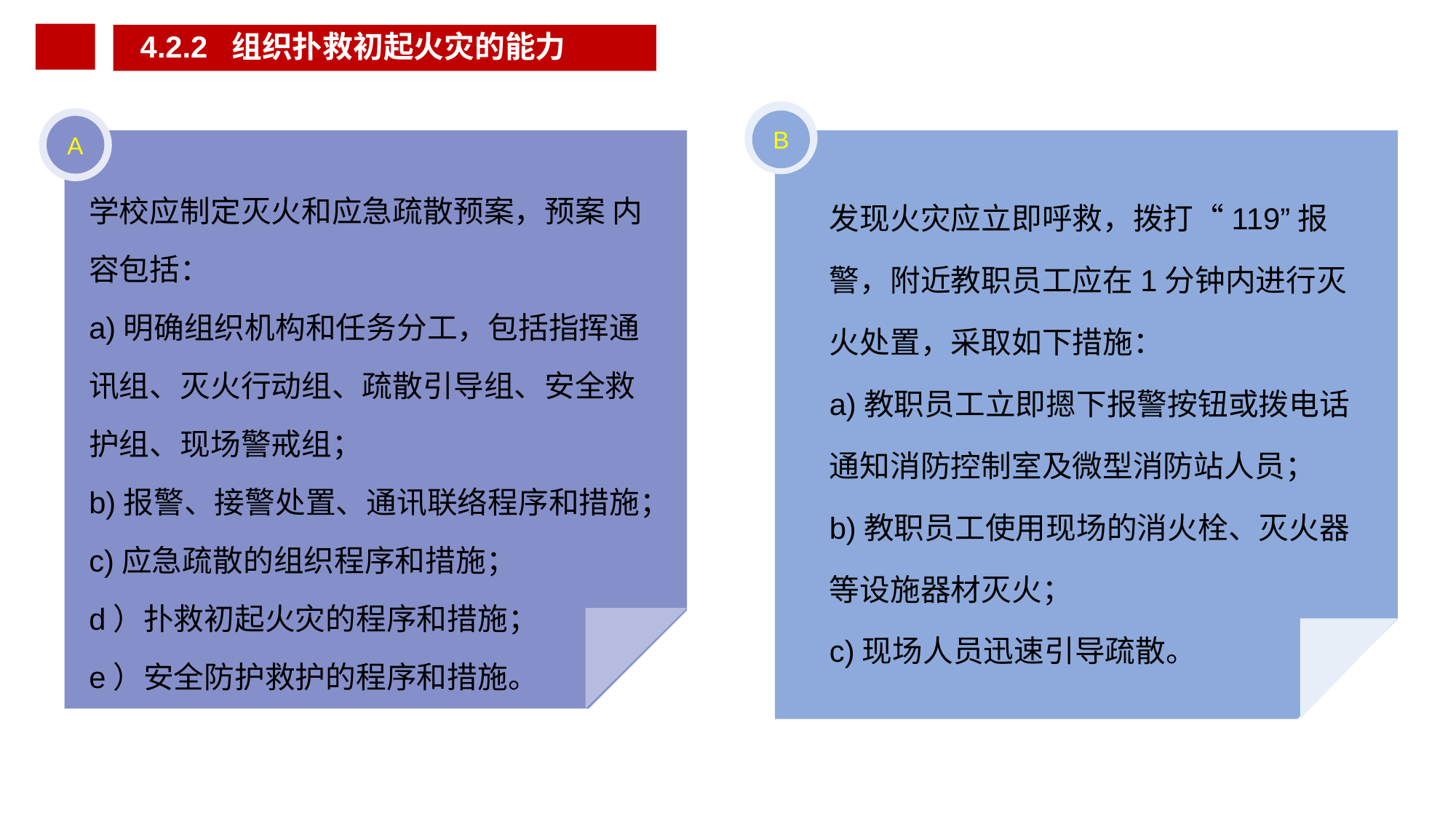

4.2.2  组织扑救初起火灾的能力

B
A

学校应制定灭火和应急疏散预案，预案 内容包括：
a)明确组织机构和任务分工，包括指挥通讯组、灭火行动组、疏散引导组、安全救护组、现场警戒组；
b)报警、接警处置、通讯联络程序和措施；
c)应急疏散的组织程序和措施；
d）扑救初起火灾的程序和措施；
e）安全防护救护的程序和措施。
发现火灾应立即呼救，拨打“119”报警，附近教职员工应在1分钟内进行灭火处置，采取如下措施：
a)教职员工立即摁下报警按钮或拨电话通知消防控制室及微型消防站人员；
b)教职员工使用现场的消火栓、灭火器等设施器材灭火；
c)现场人员迅速引导疏散。